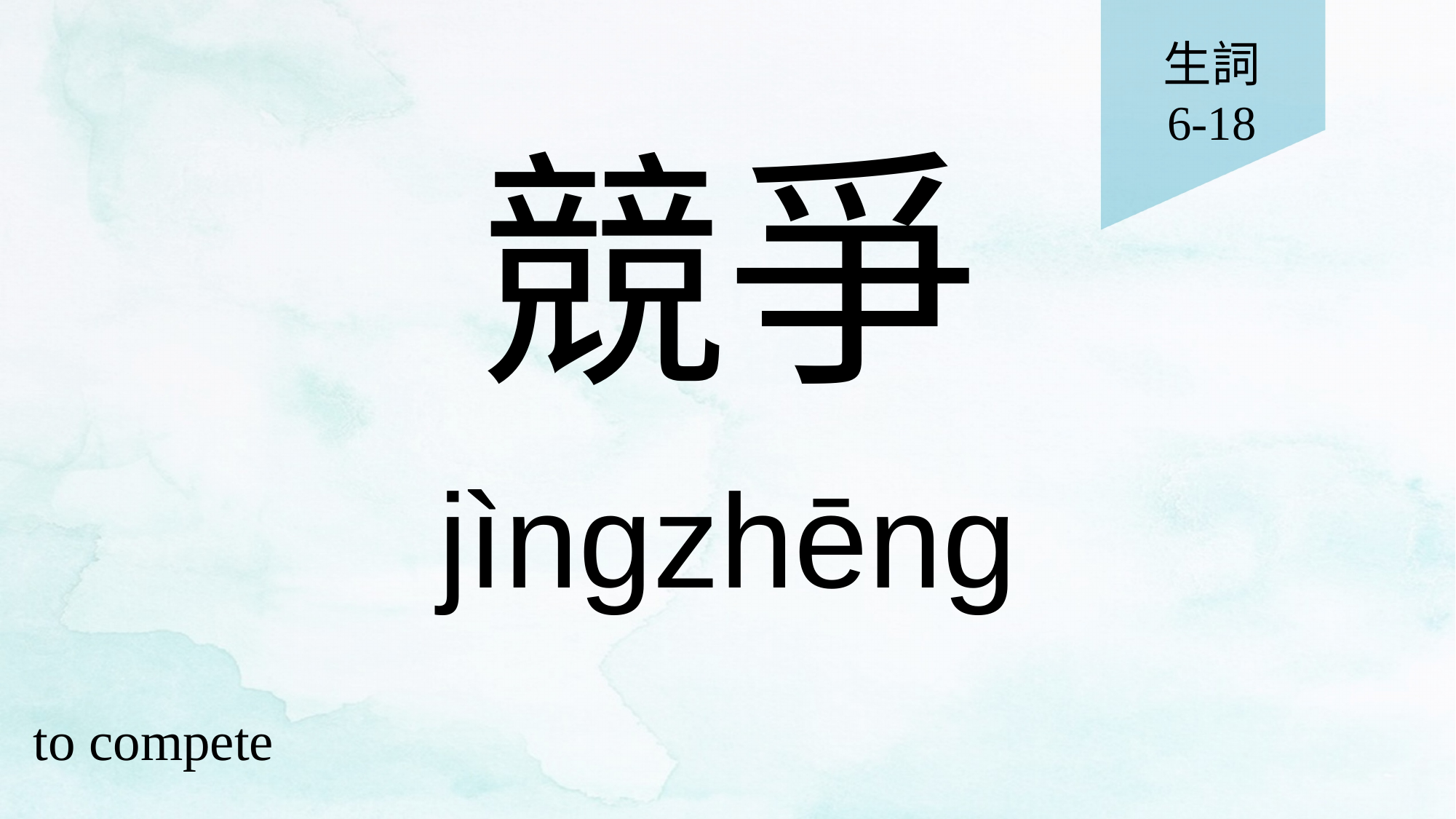

生詞
6-18
# 競爭
jìngzhēng
to compete